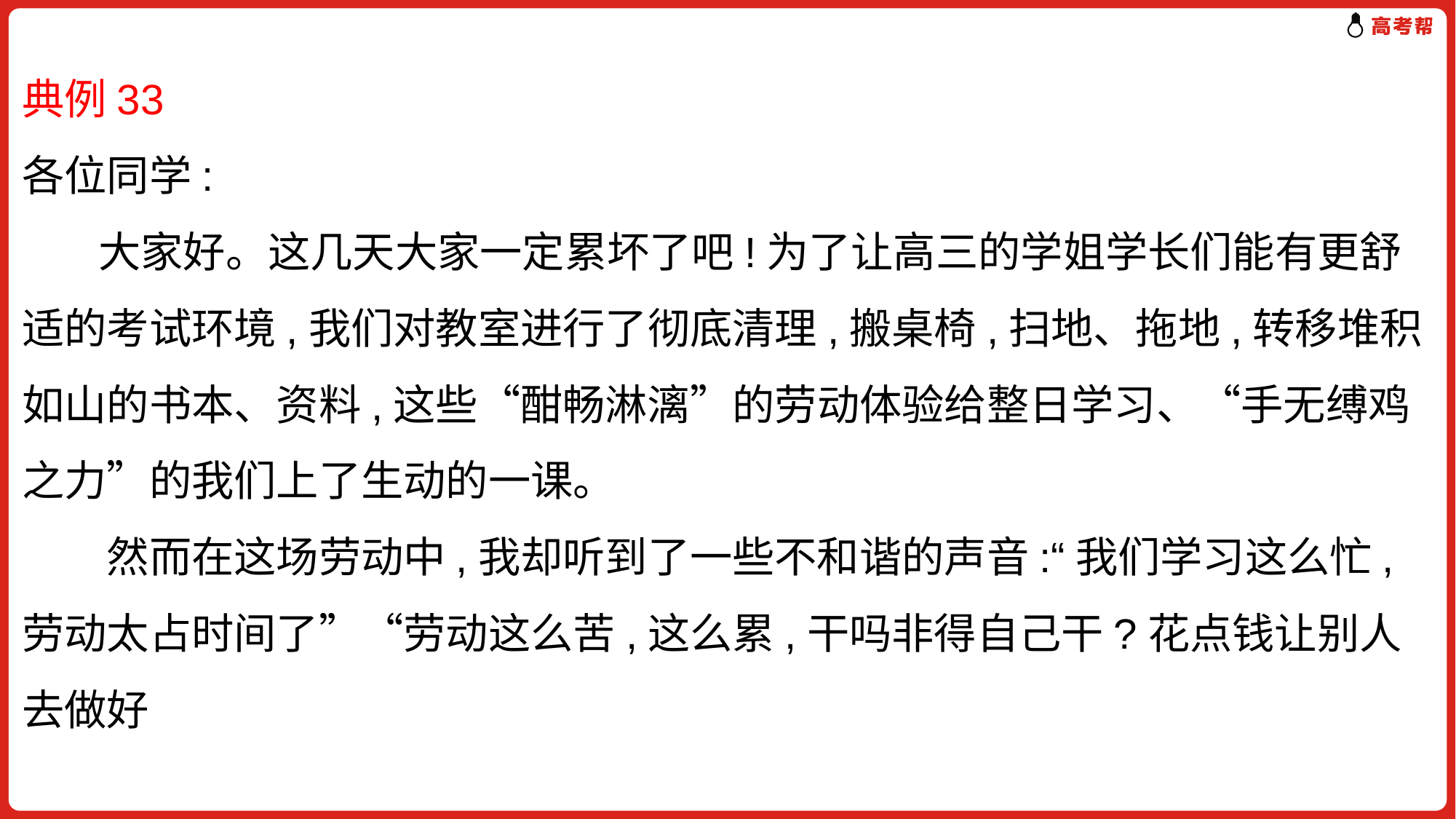

典例33
各位同学:
       大家好。这几天大家一定累坏了吧!为了让高三的学姐学长们能有更舒适的考试环境,我们对教室进行了彻底清理,搬桌椅,扫地、拖地,转移堆积如山的书本、资料,这些“酣畅淋漓”的劳动体验给整日学习、“手无缚鸡之力”的我们上了生动的一课。
　　然而在这场劳动中,我却听到了一些不和谐的声音:“我们学习这么忙,劳动太占时间了”“劳动这么苦,这么累,干吗非得自己干?花点钱让别人去做好